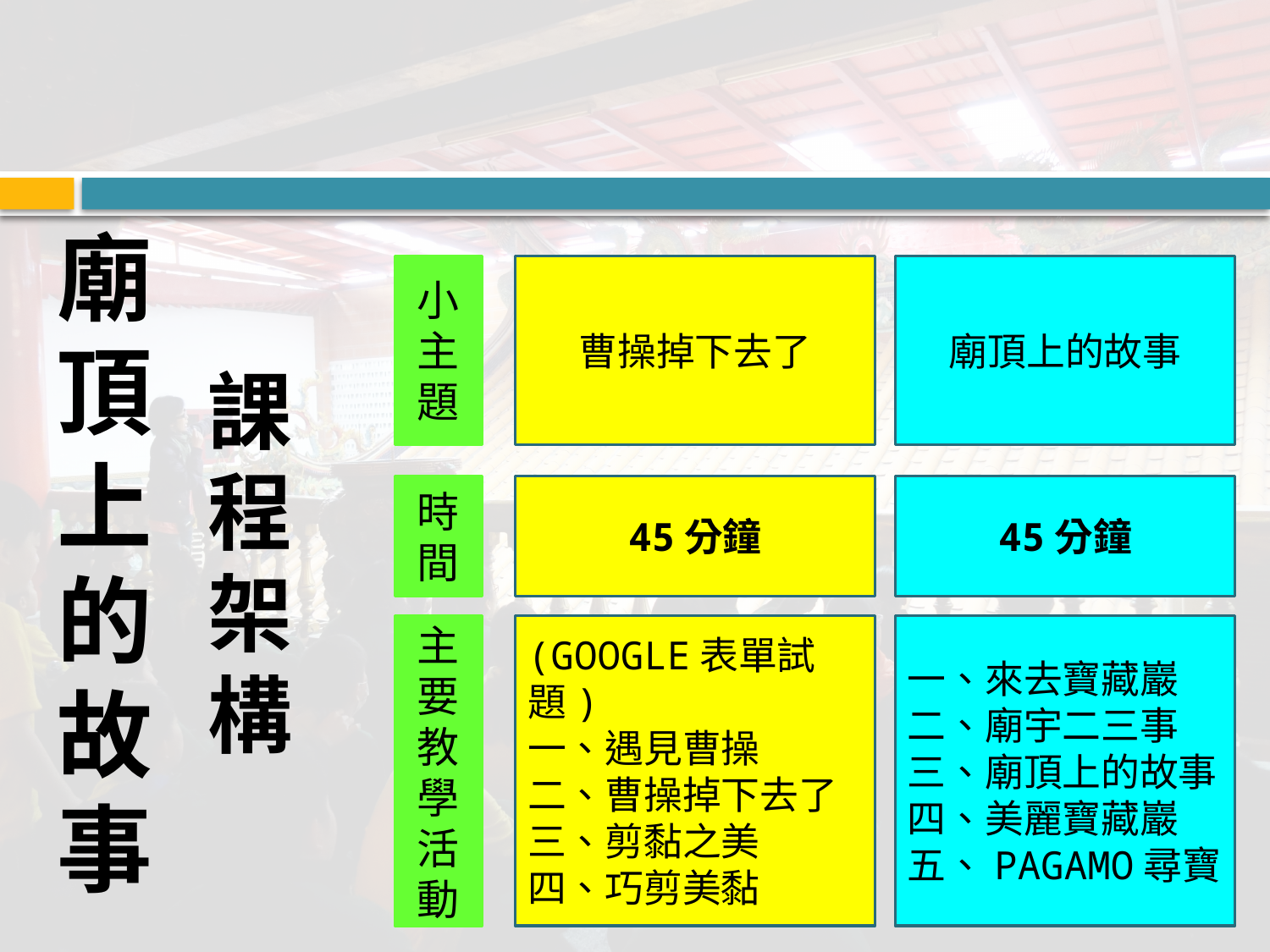

# 廟頂上的故事
小主題
曹操掉下去了
廟頂上的故事
課程架構
時間
45分鐘
45分鐘
主要教學活動
(GOOGLE表單試題)
一、遇見曹操
二、曹操掉下去了
三、剪黏之美
四、巧剪美黏
一、來去寶藏巖
二、廟宇二三事
三、廟頂上的故事
四、美麗寶藏巖
五、PAGAMO尋寶